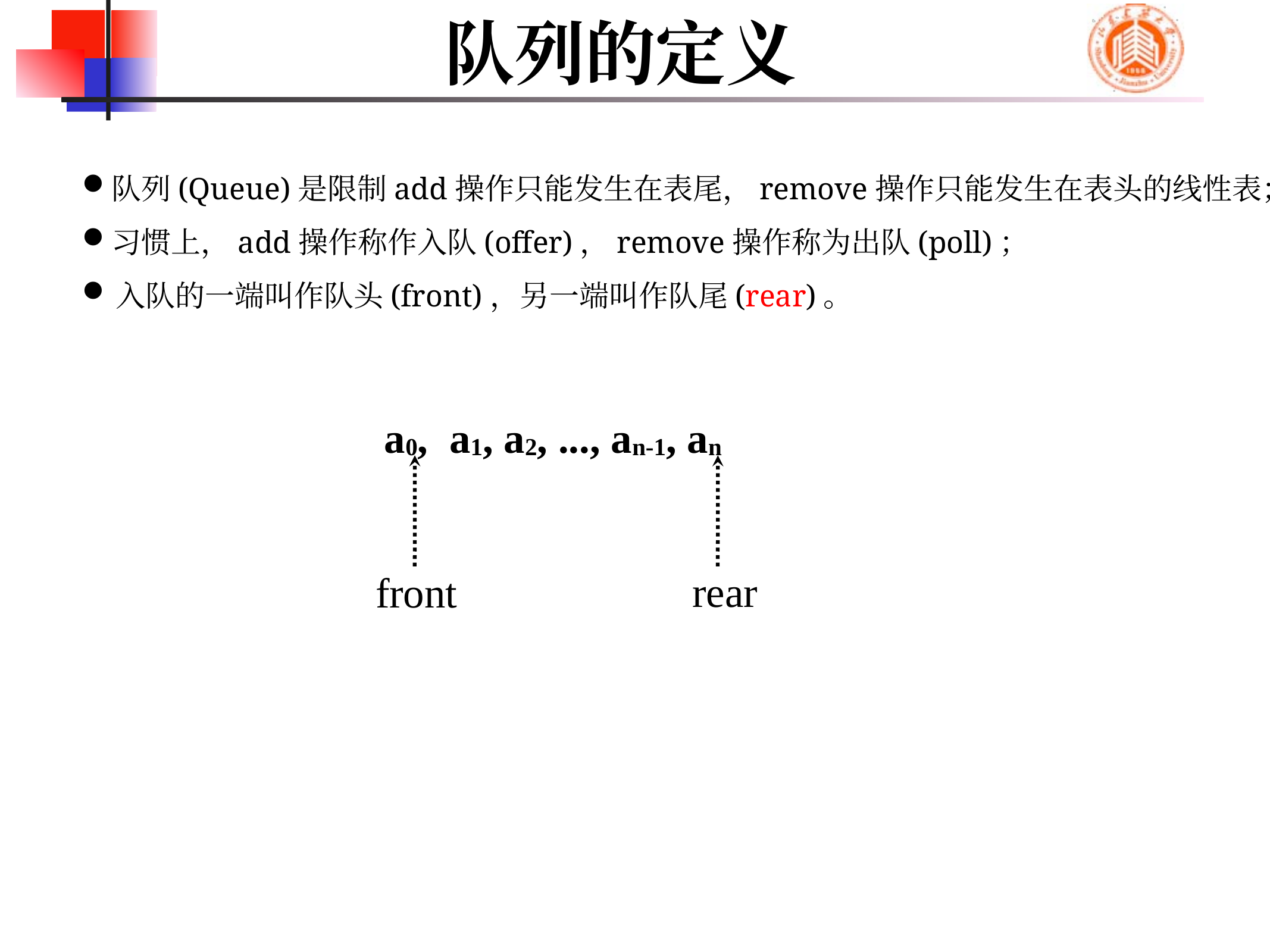

# 队列的定义
队列(Queue)是限制add操作只能发生在表尾，remove操作只能发生在表头的线性表；
习惯上，add操作称作入队(offer)，remove操作称为出队(poll)；
入队的一端叫作队头(front)，另一端叫作队尾(rear)。

a0,  a1, a2, ..., an-1, an

rear
front